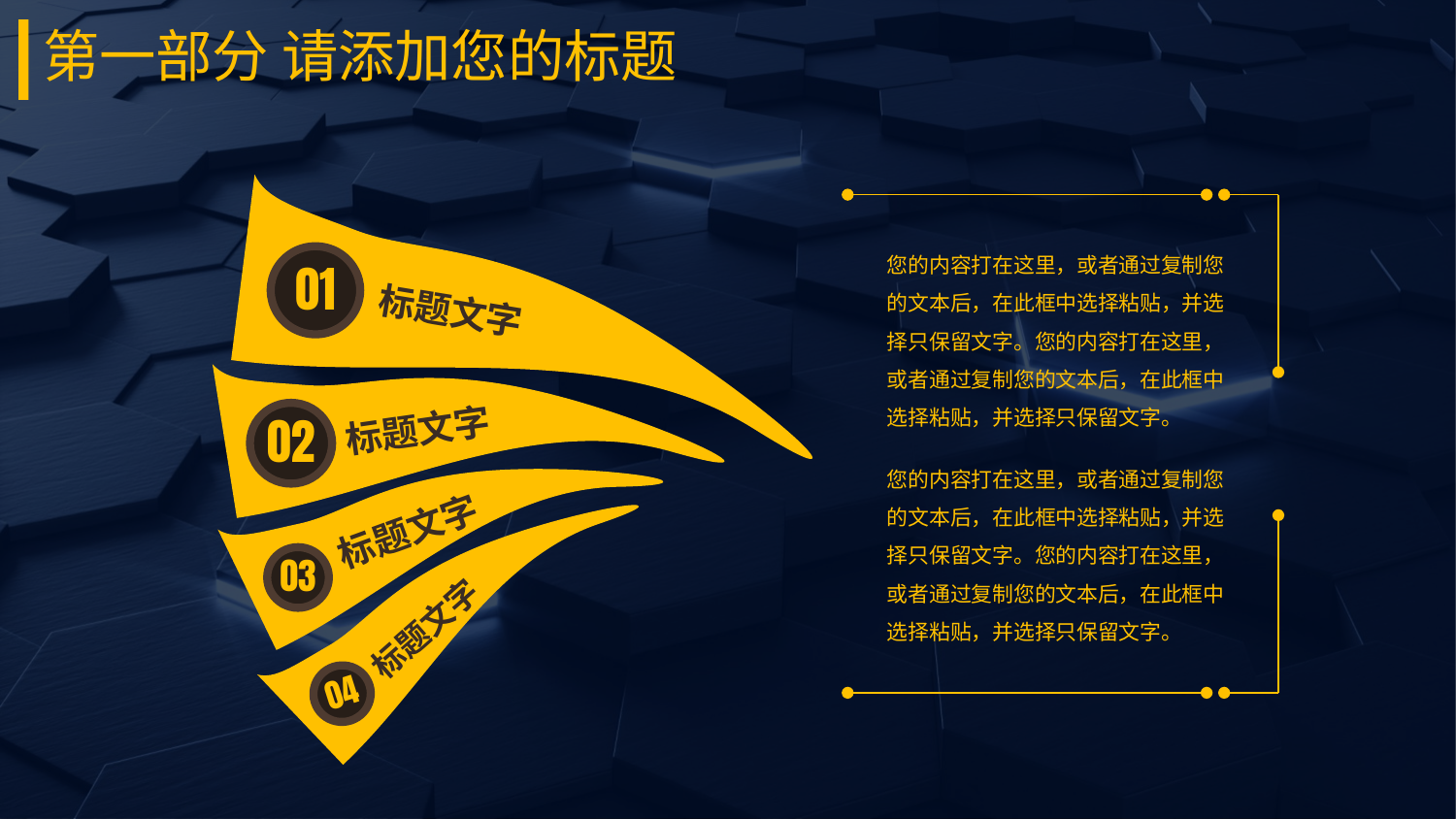

# 第一部分 请添加您的标题

您的内容打在这里，或者通过复制您的文本后，在此框中选择粘贴，并选择只保留文字。您的内容打在这里，或者通过复制您的文本后，在此框中选择粘贴，并选择只保留文字。
01
标题文字

标题文字
02

您的内容打在这里，或者通过复制您的文本后，在此框中选择粘贴，并选择只保留文字。您的内容打在这里，或者通过复制您的文本后，在此框中选择粘贴，并选择只保留文字。
标题文字

03
标题文字
04